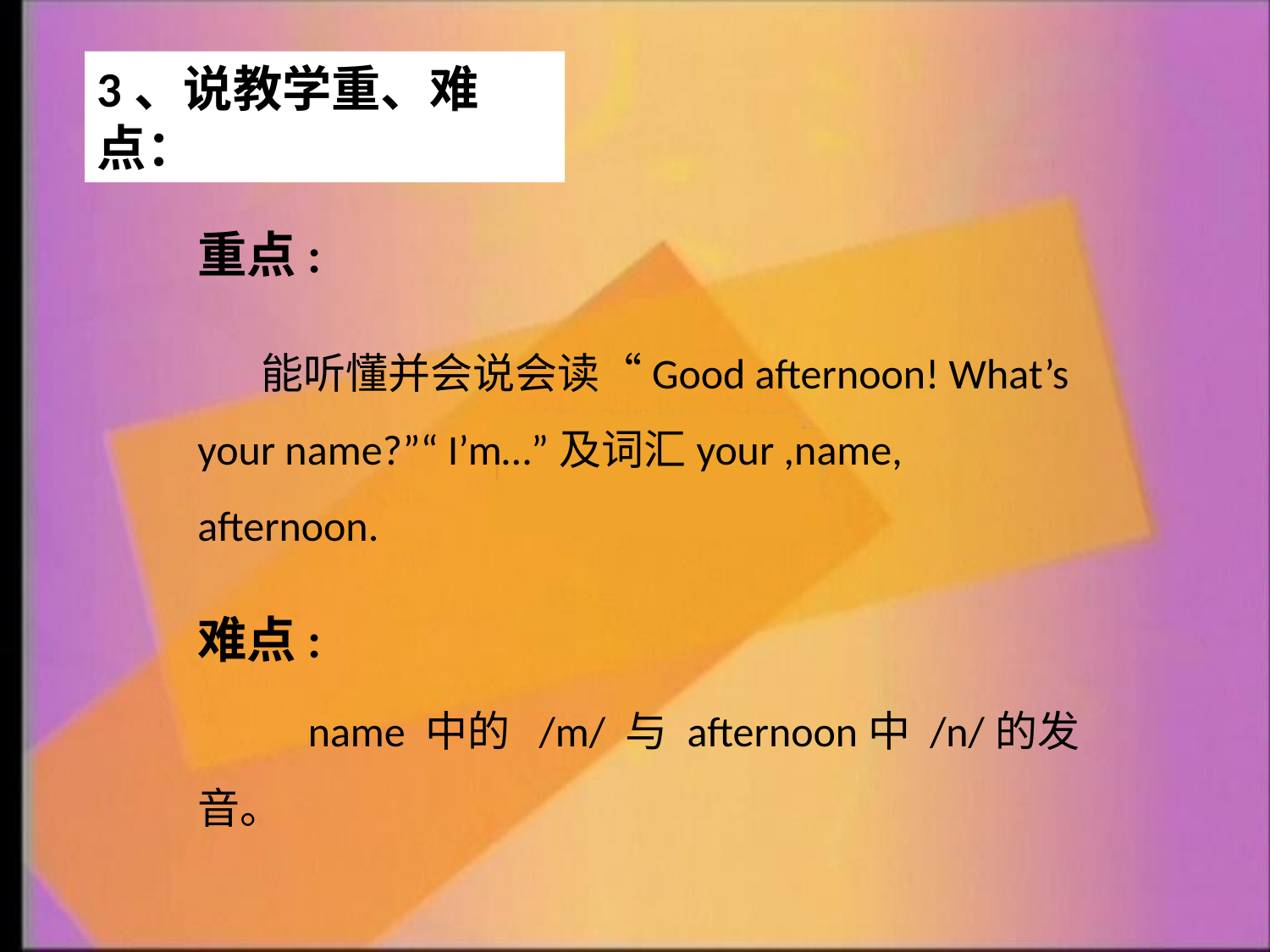

3、说教学重、难点：
重点:

　　能听懂并会说会读“Good afternoon! What’s your name?”“ I’m…”及词汇your ,name, afternoon.

难点:
　　name 中的  /m/ 与 afternoon中 /n/的发音。